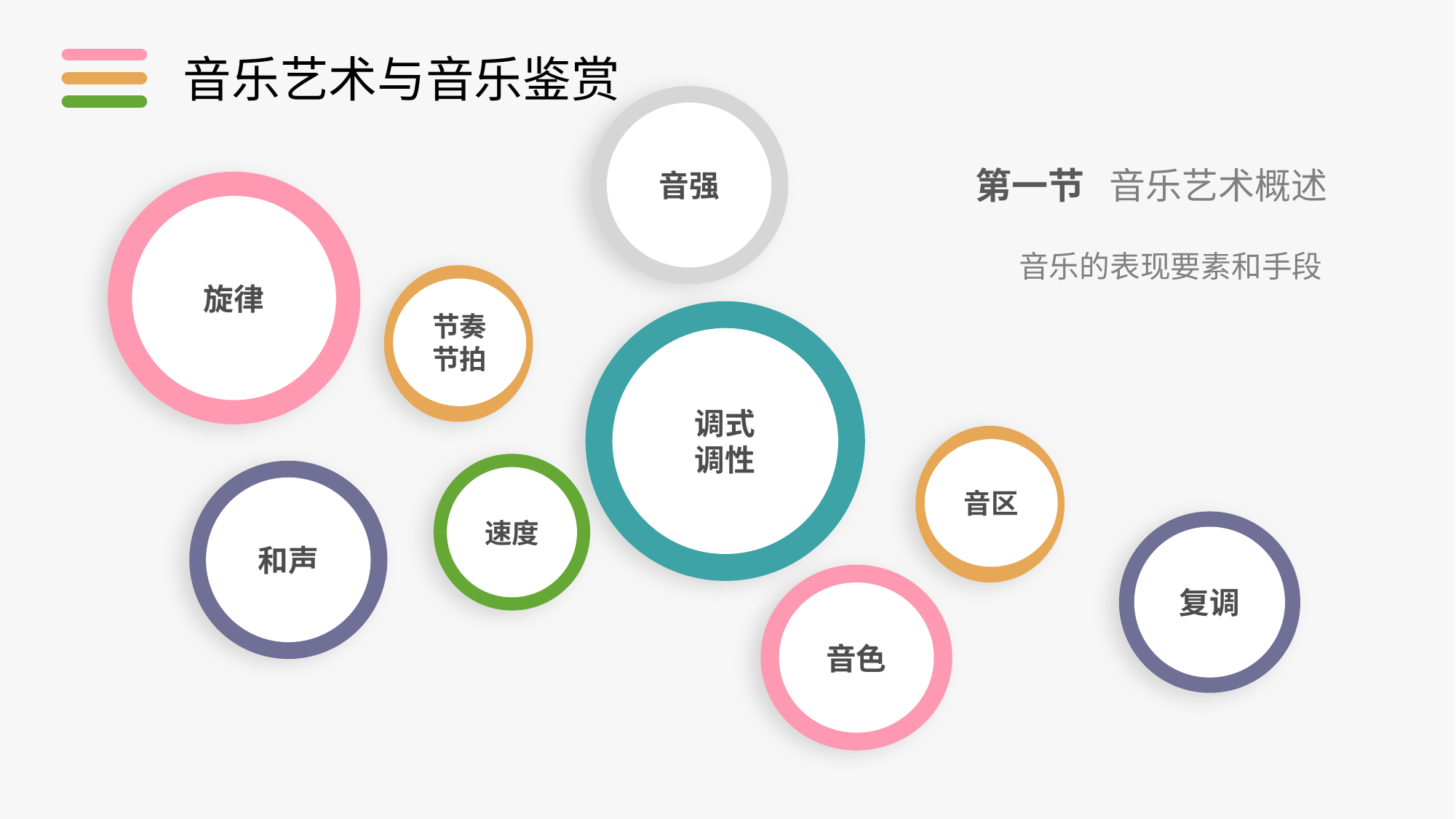

音乐艺术与音乐鉴赏

音强
第一节   音乐艺术概述

旋律
音乐的表现要素和手段

节奏
节拍

调式
调性

音区

速度

和声

复调

音色